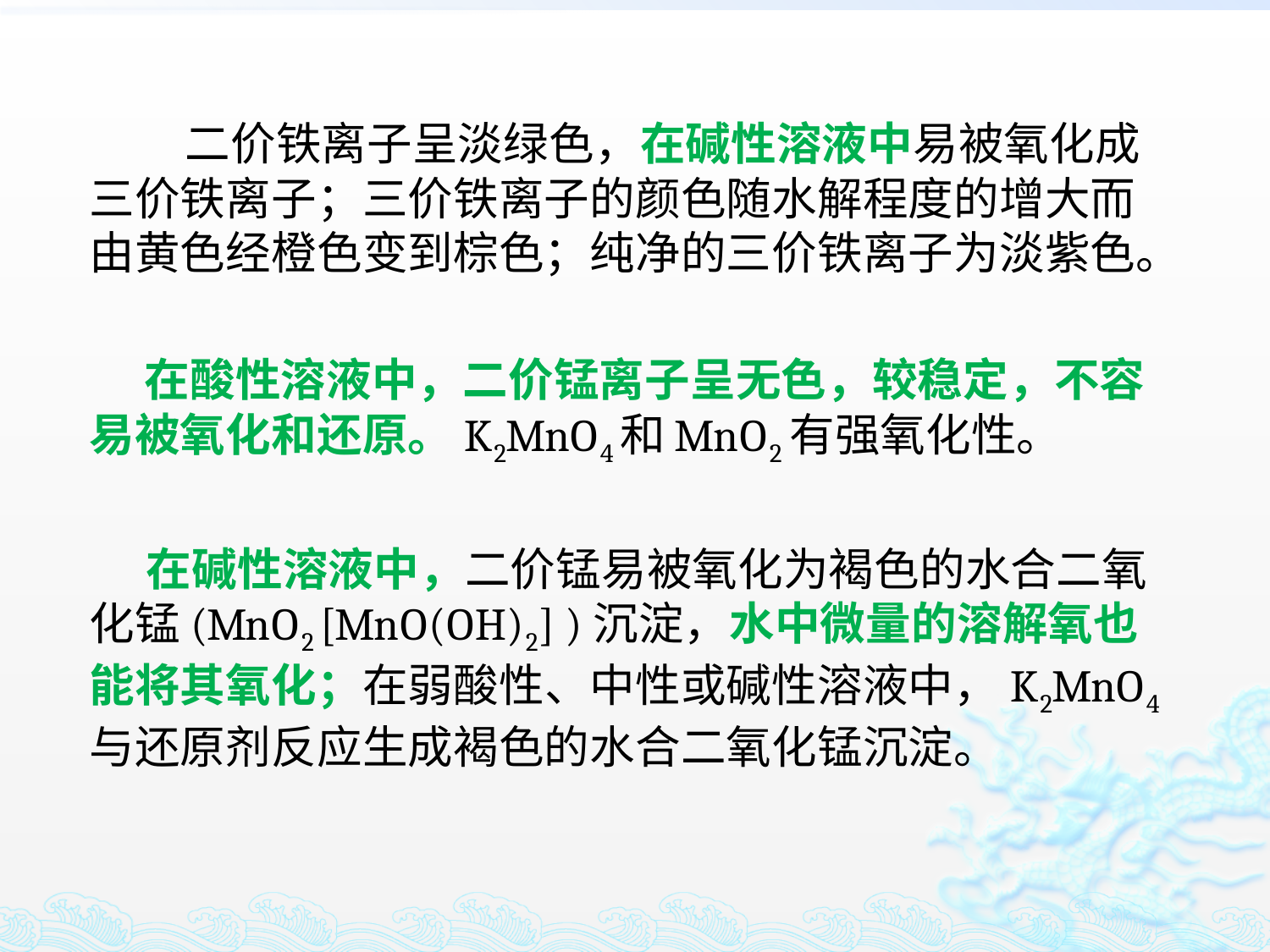

二价铁离子呈淡绿色，在碱性溶液中易被氧化成三价铁离子；三价铁离子的颜色随水解程度的增大而由黄色经橙色变到棕色；纯净的三价铁离子为淡紫色。

         在酸性溶液中，二价锰离子呈无色，较稳定，不容易被氧化和还原。K2MnO4和MnO2有强氧化性。

         在碱性溶液中，二价锰易被氧化为褐色的水合二氧化锰(MnO2 [MnO(OH)2] )沉淀，水中微量的溶解氧也能将其氧化；在弱酸性、中性或碱性溶液中，K2MnO4与还原剂反应生成褐色的水合二氧化锰沉淀。